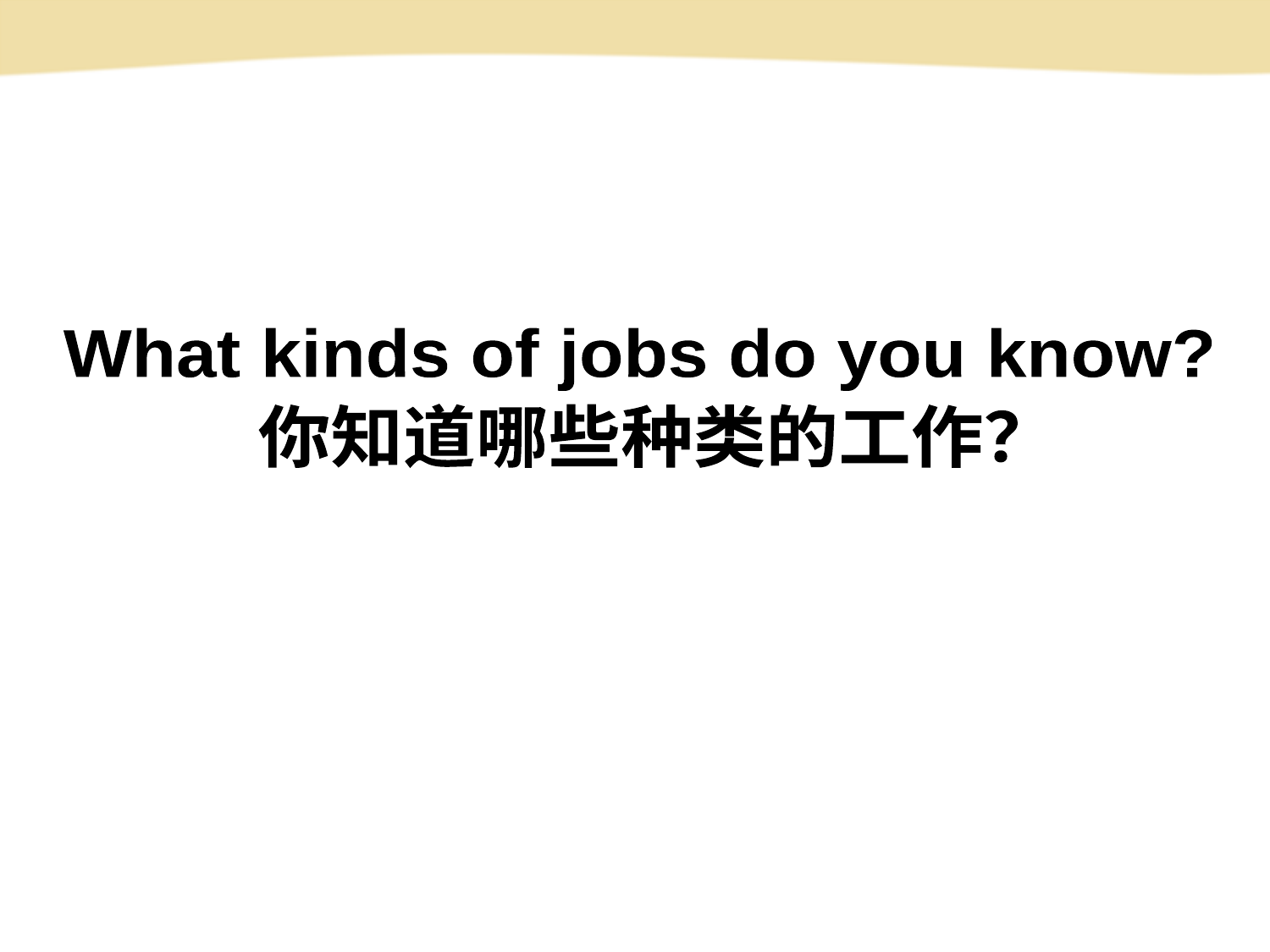

What kinds of jobs do you know?
你知道哪些种类的工作？